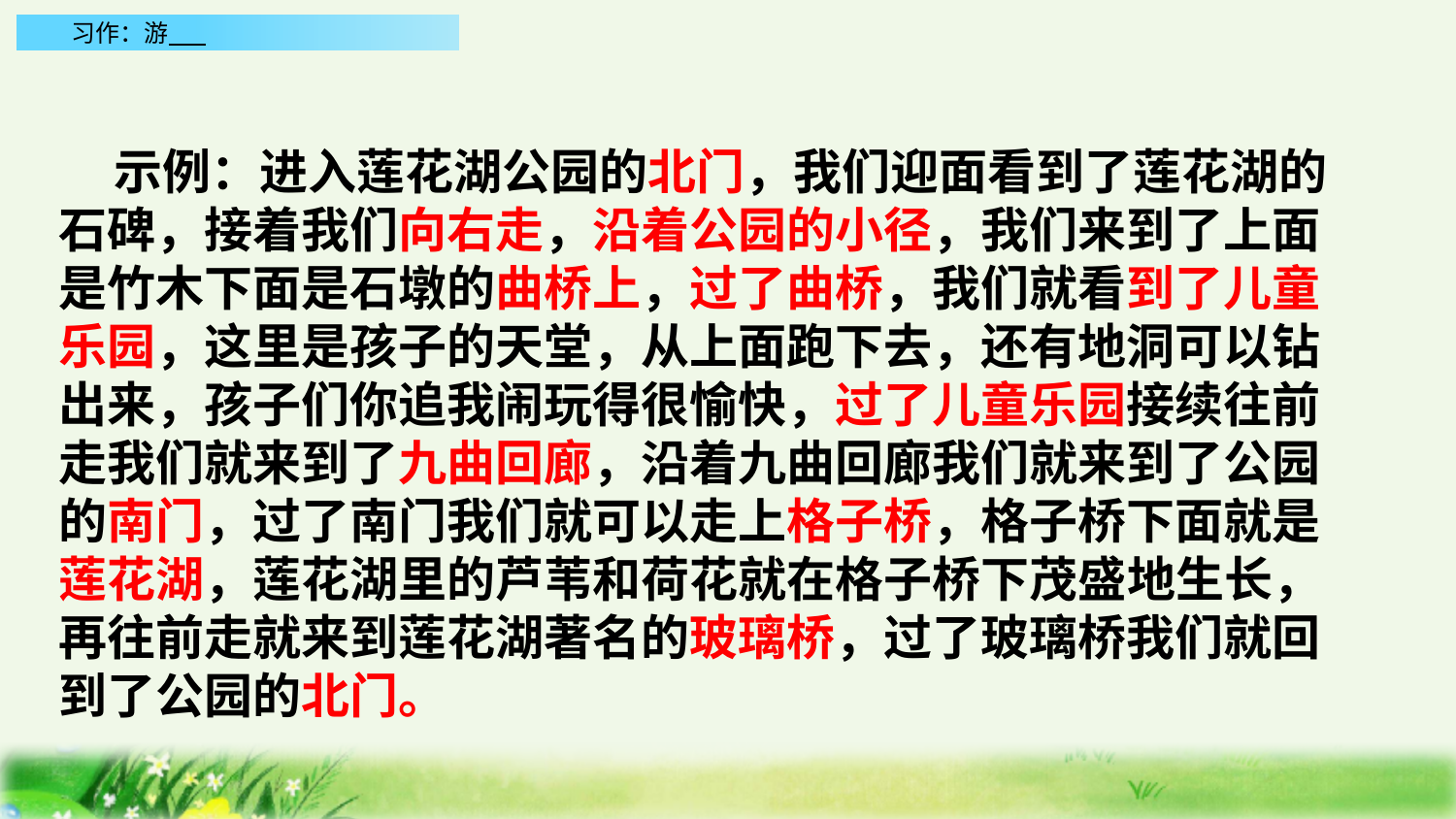

示例：进入莲花湖公园的北门，我们迎面看到了莲花湖的石碑，接着我们向右走，沿着公园的小径，我们来到了上面是竹木下面是石墩的曲桥上，过了曲桥，我们就看到了儿童乐园，这里是孩子的天堂，从上面跑下去，还有地洞可以钻出来，孩子们你追我闹玩得很愉快，过了儿童乐园接续往前走我们就来到了九曲回廊，沿着九曲回廊我们就来到了公园的南门，过了南门我们就可以走上格子桥，格子桥下面就是莲花湖，莲花湖里的芦苇和荷花就在格子桥下茂盛地生长，再往前走就来到莲花湖著名的玻璃桥，过了玻璃桥我们就回到了公园的北门。